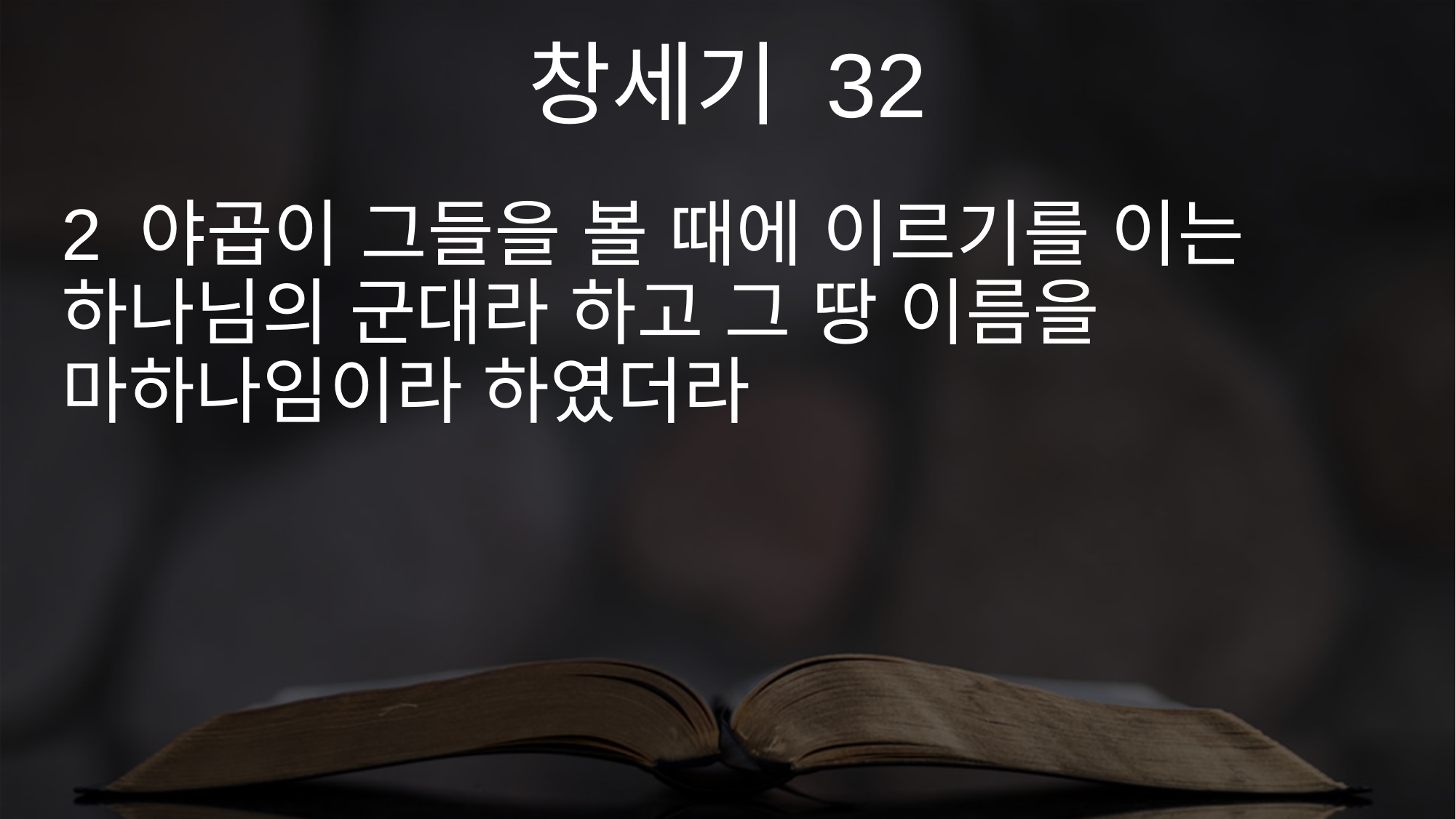

창세기 32
2 야곱이 그들을 볼 때에 이르기를 이는 하나님의 군대라 하고 그 땅 이름을 마하나임이라 하였더라